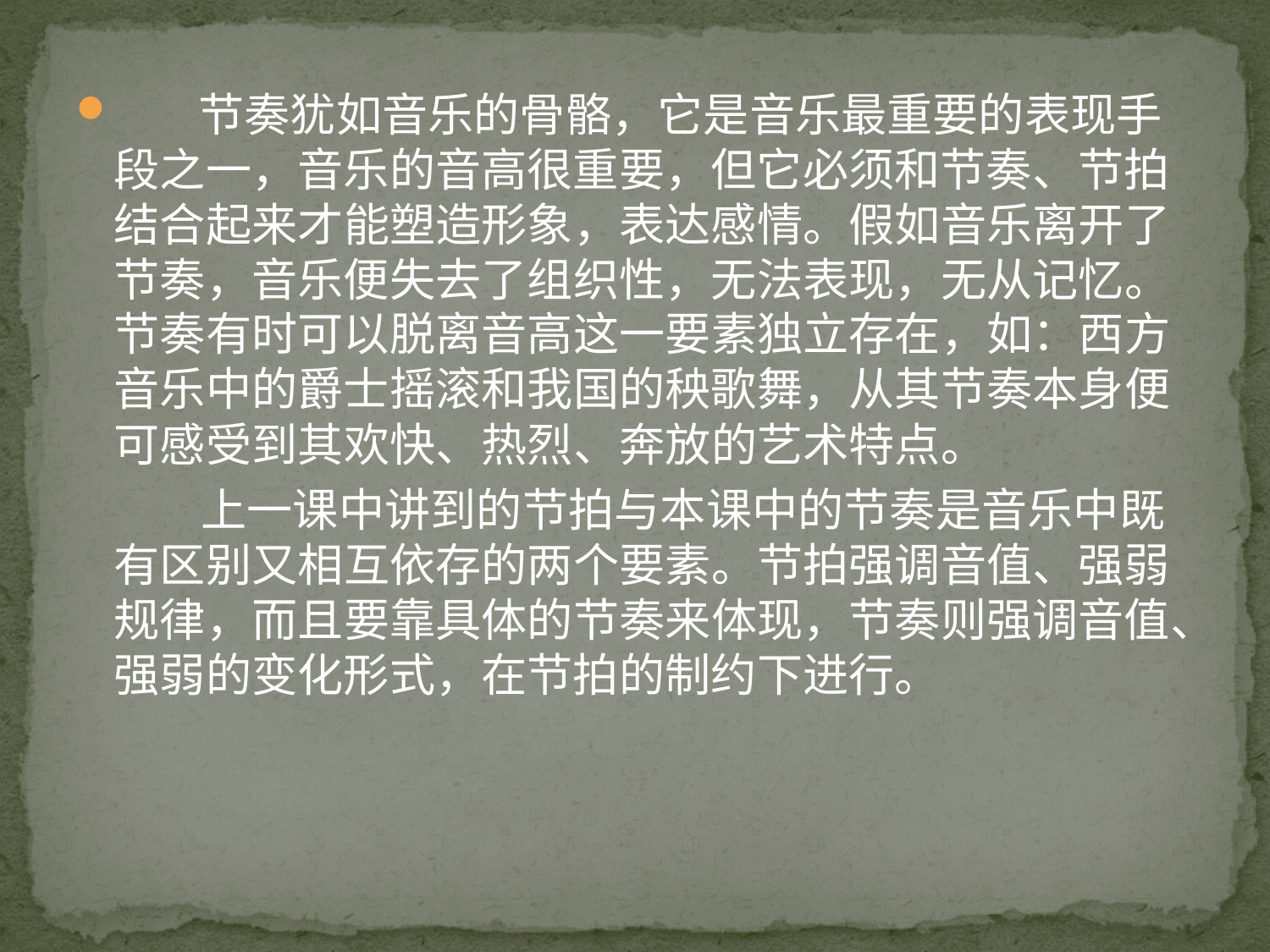

节奏犹如音乐的骨骼，它是音乐最重要的表现手段之一，音乐的音高很重要，但它必须和节奏、节拍结合起来才能塑造形象，表达感情。假如音乐离开了节奏，音乐便失去了组织性，无法表现，无从记忆。节奏有时可以脱离音高这一要素独立存在，如：西方音乐中的爵士摇滚和我国的秧歌舞，从其节奏本身便可感受到其欢快、热烈、奔放的艺术特点。
           上一课中讲到的节拍与本课中的节奏是音乐中既有区别又相互依存的两个要素。节拍强调音值、强弱规律，而且要靠具体的节奏来体现，节奏则强调音值、强弱的变化形式，在节拍的制约下进行。